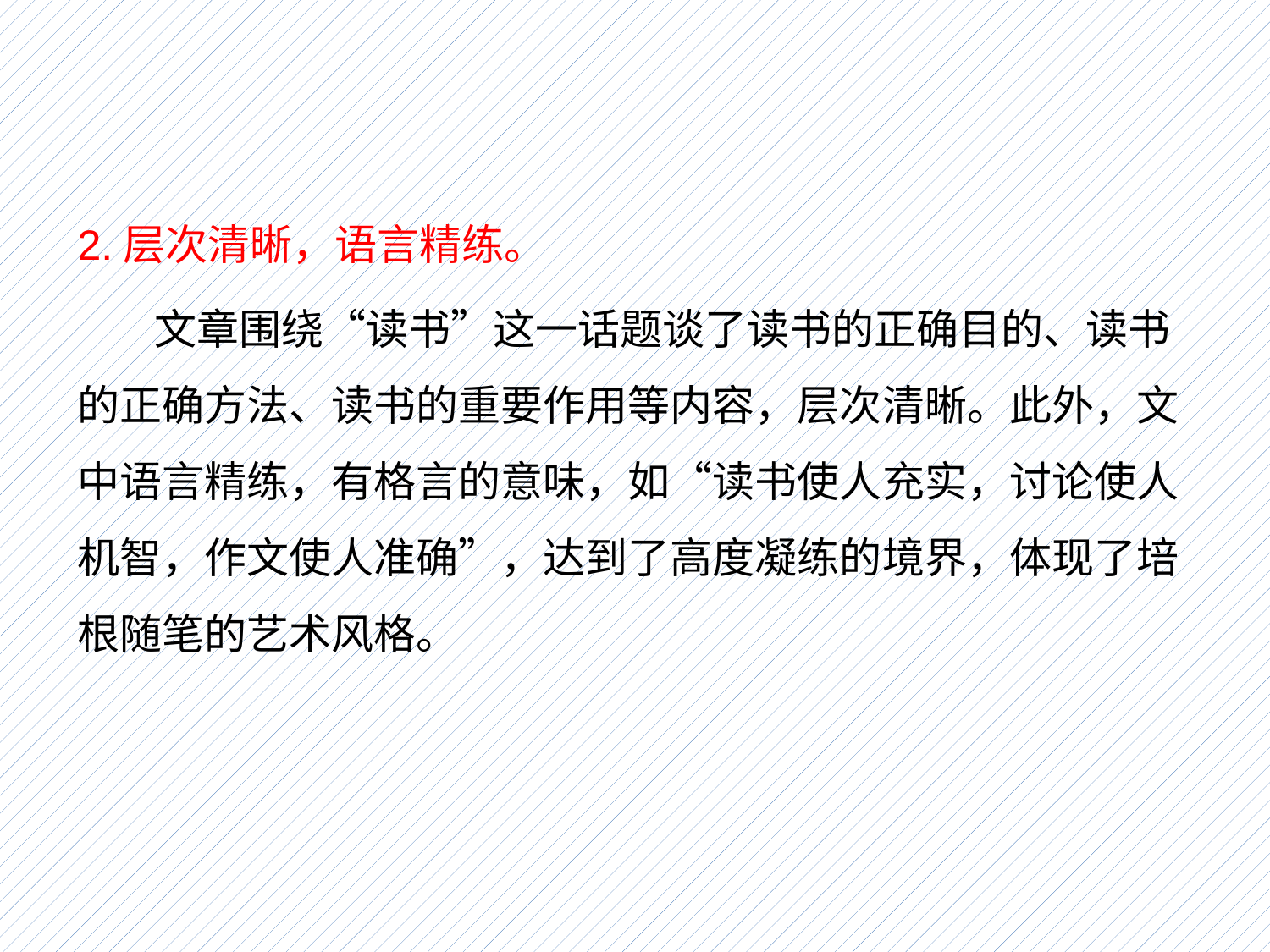

2.层次清晰，语言精练。
       文章围绕“读书”这一话题谈了读书的正确目的、读书的正确方法、读书的重要作用等内容，层次清晰。此外，文中语言精练，有格言的意味，如“读书使人充实，讨论使人机智，作文使人准确”，达到了高度凝练的境界，体现了培根随笔的艺术风格。